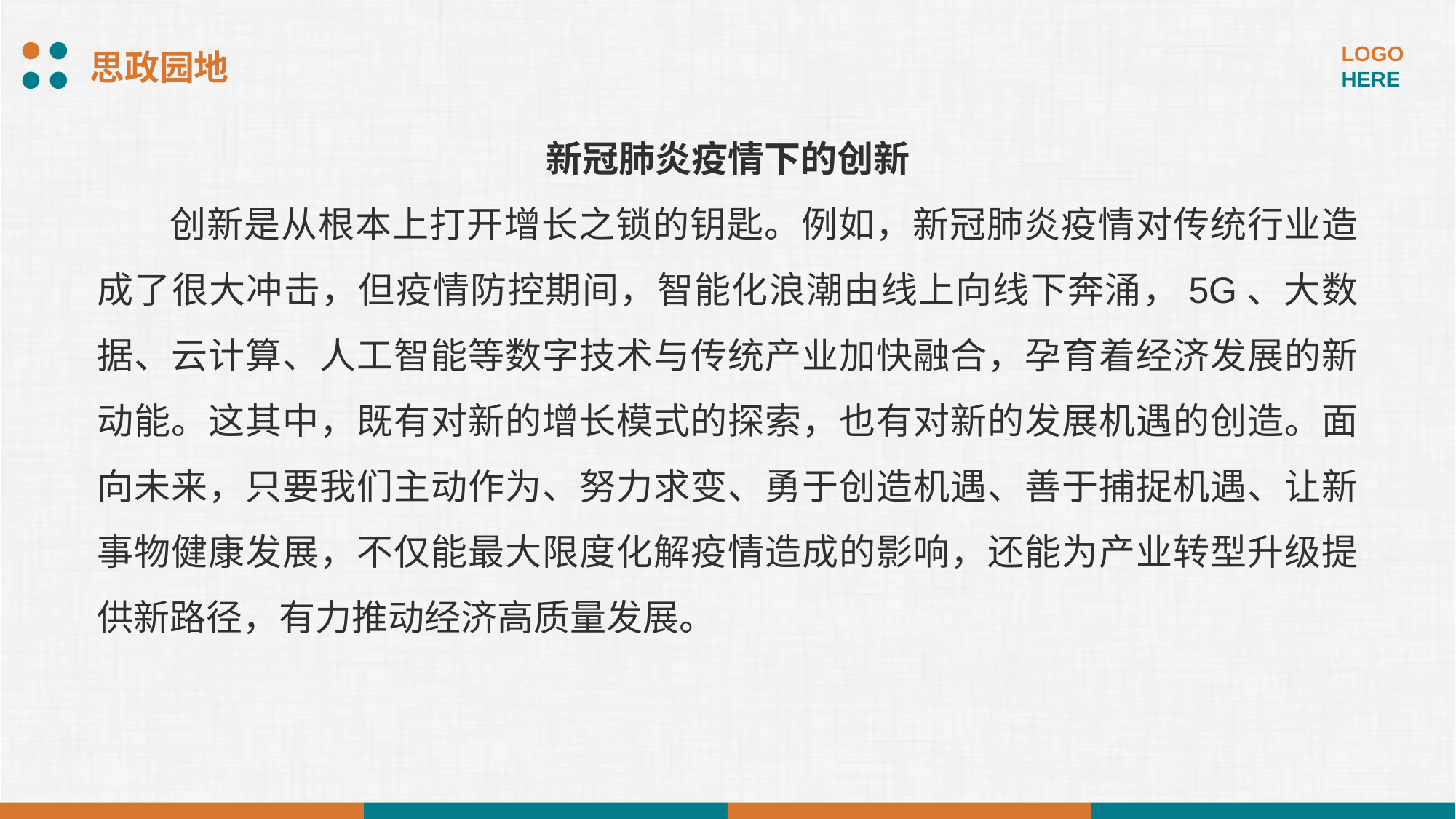

思政园地
新冠肺炎疫情下的创新
创新是从根本上打开增长之锁的钥匙。例如，新冠肺炎疫情对传统行业造成了很大冲击，但疫情防控期间，智能化浪潮由线上向线下奔涌，5G、大数据、云计算、人工智能等数字技术与传统产业加快融合，孕育着经济发展的新动能。这其中，既有对新的增长模式的探索，也有对新的发展机遇的创造。面向未来，只要我们主动作为、努力求变、勇于创造机遇、善于捕捉机遇、让新事物健康发展，不仅能最大限度化解疫情造成的影响，还能为产业转型升级提供新路径，有力推动经济高质量发展。